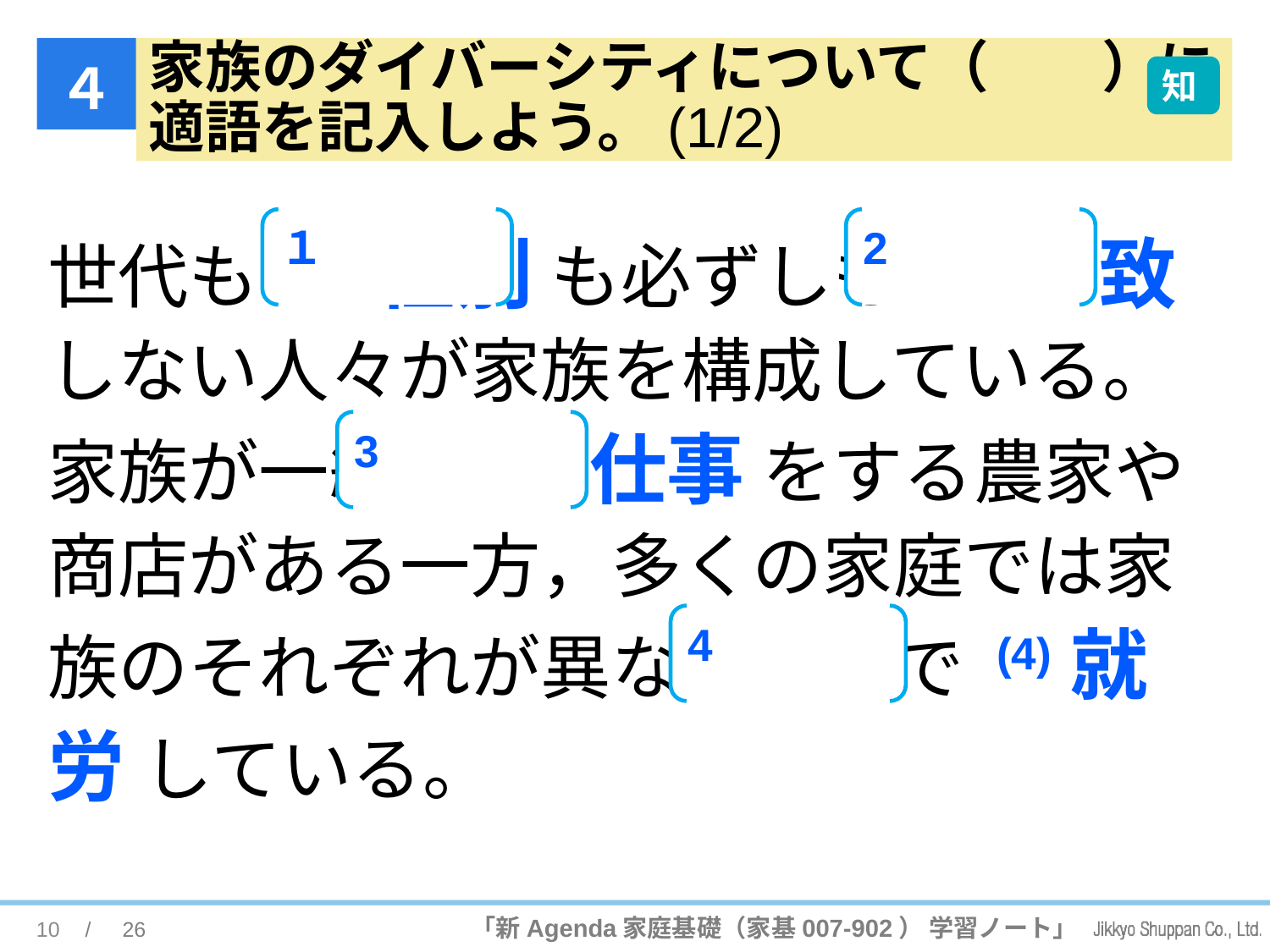

４
# 家族のダイバーシティについて（　　）に 適語を記入しよう。(1/2)
知
2
世代も (1) 性別 も必ずしも (2) 一致 しない人々が家族を構成している。家族が一緒に (3) 仕事 をする農家や商店がある一方，多くの家庭では家族のそれぞれが異なる職場で (4)就労 している。
１
3
4
10